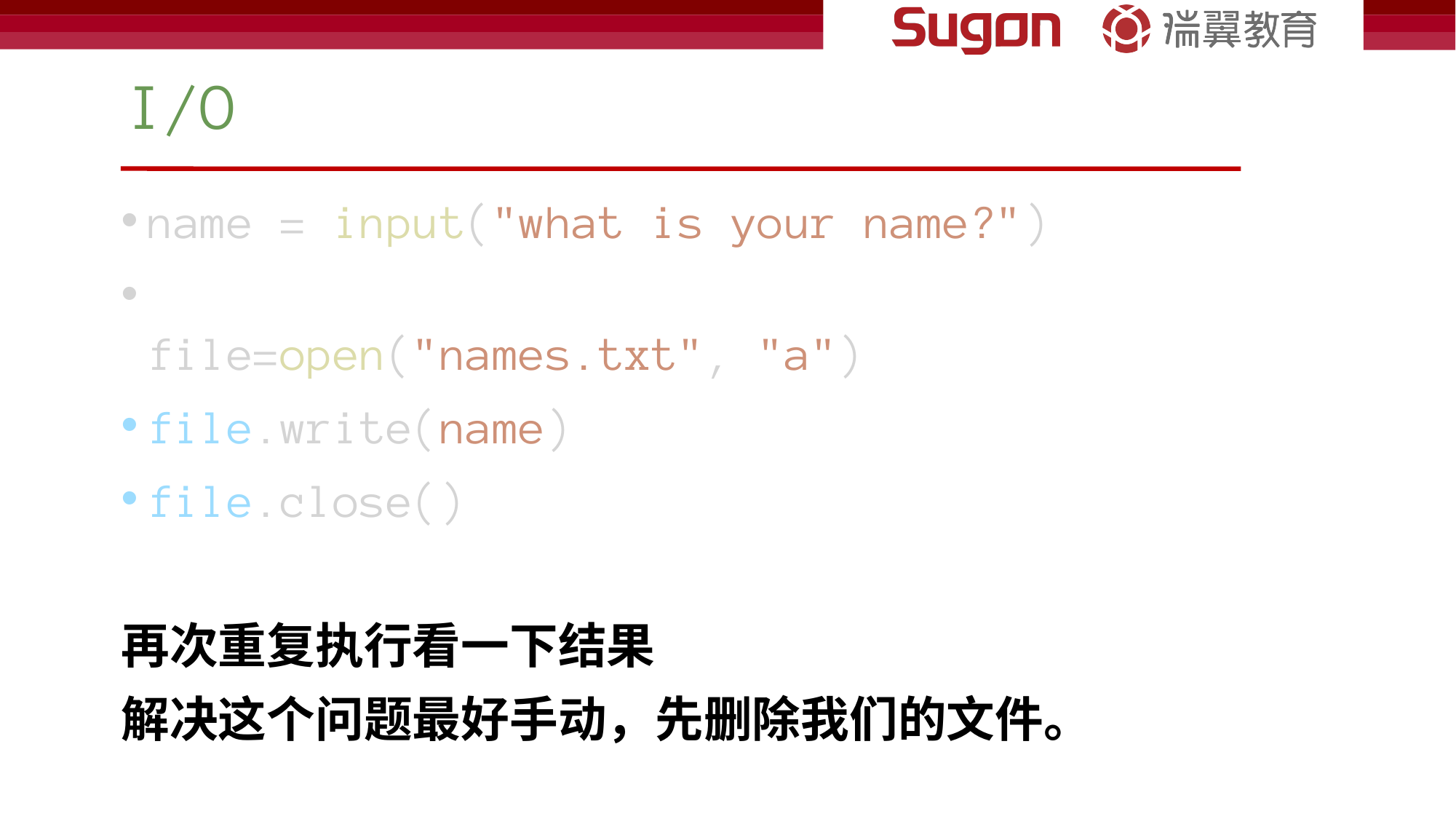

# I/O
name = input("what is your name?")
file=open("names.txt", "a")
file.write(name)
file.close()

再次重复执行看一下结果
解决这个问题最好手动，先删除我们的文件。